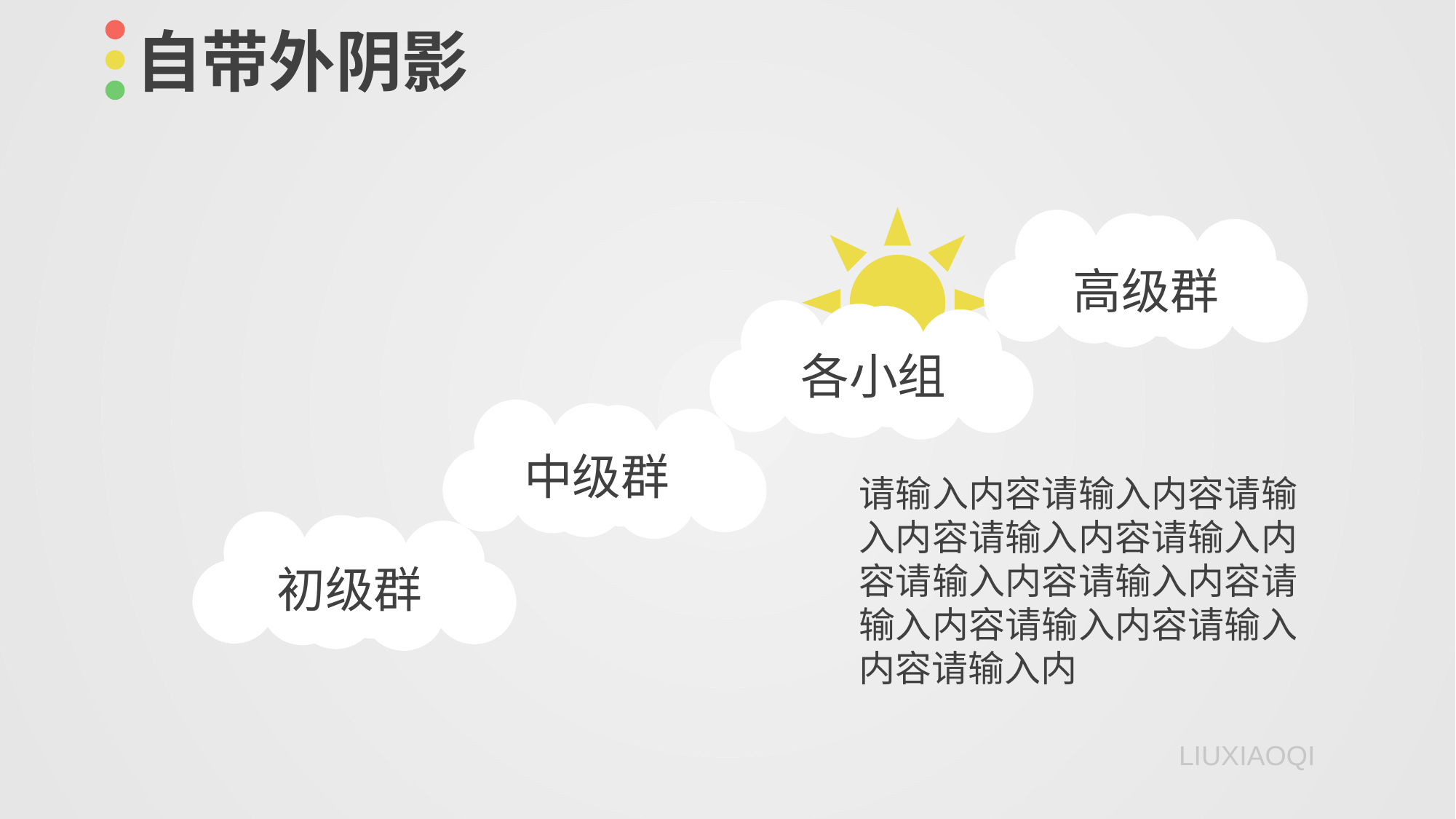

自带外阴影

高级群

各小组

中级群
请输入内容请输入内容请输入内容请输入内容请输入内容请输入内容请输入内容请输入内容请输入内容请输入内容请输入内

初级群
LIUXIAOQI